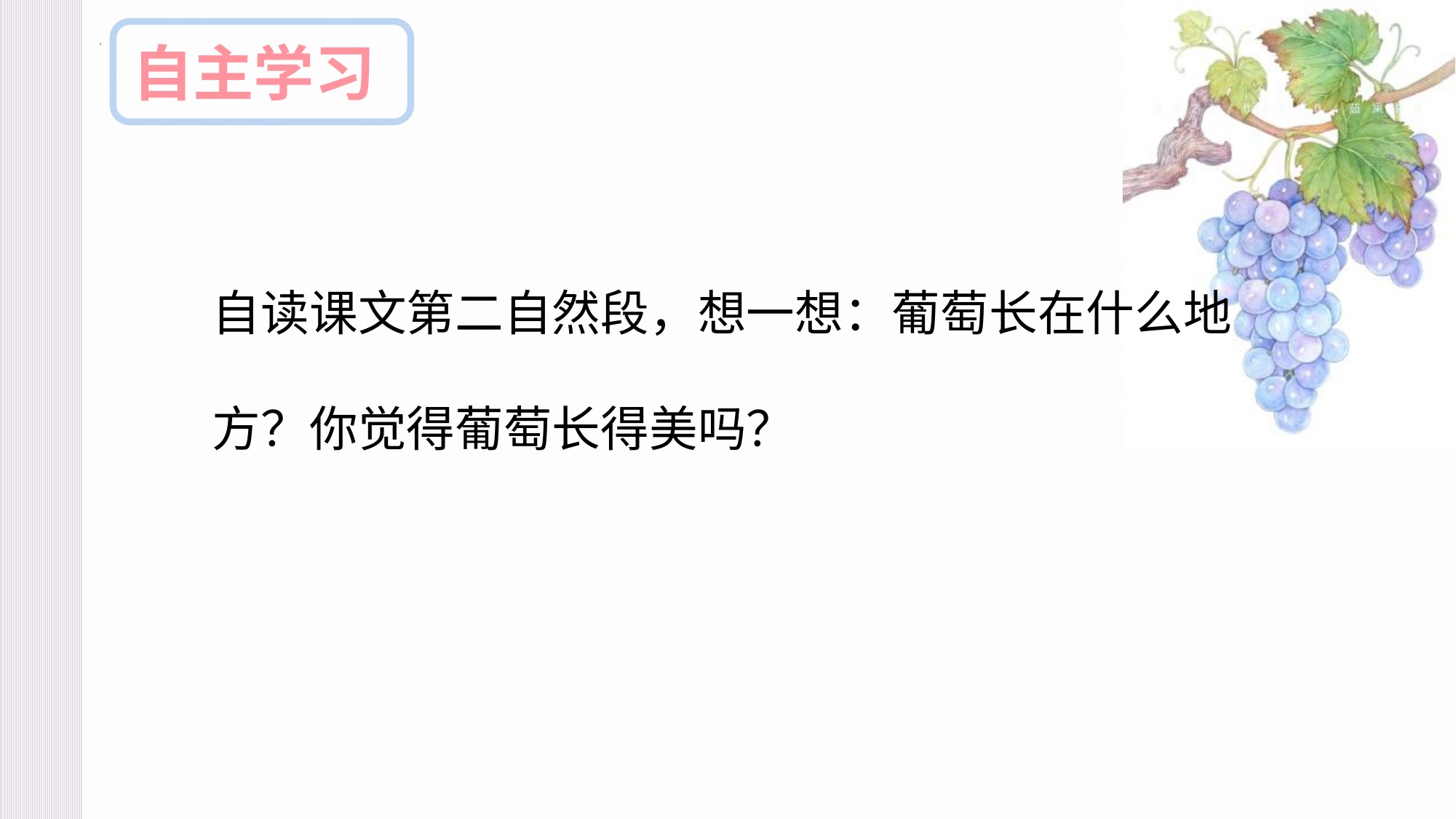

自主学习
自读课文第二自然段，想一想：葡萄长在什么地

方？你觉得葡萄长得美吗？